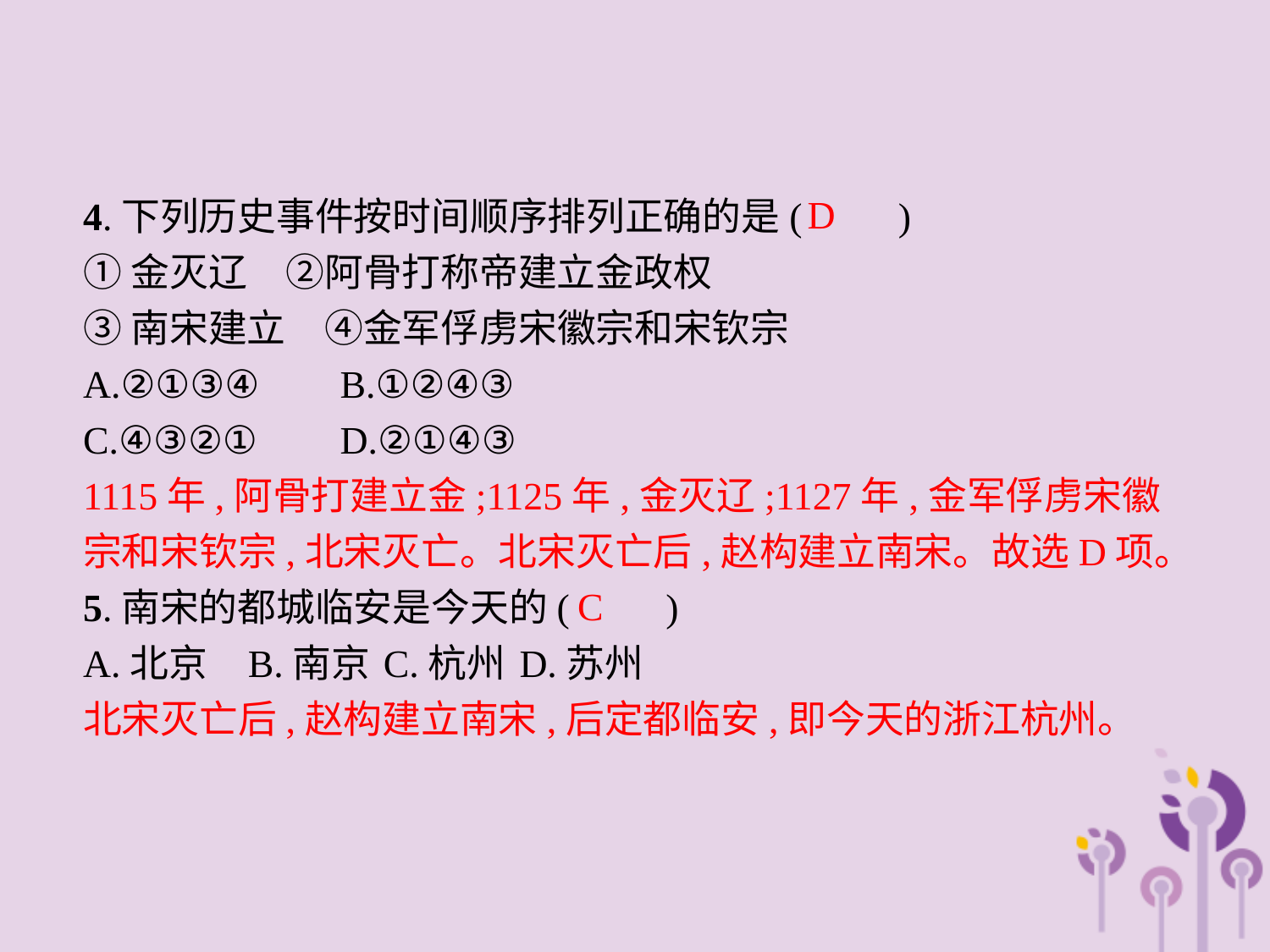

D
4.下列历史事件按时间顺序排列正确的是(　　)
①金灭辽　②阿骨打称帝建立金政权
③南宋建立　④金军俘虏宋徽宗和宋钦宗
A.②①③④	B.①②④③
C.④③②①	D.②①④③
1115年,阿骨打建立金;1125年,金灭辽;1127年,金军俘虏宋徽宗和宋钦宗,北宋灭亡。北宋灭亡后,赵构建立南宋。故选D项。
5.南宋的都城临安是今天的(　　)
A.北京	B.南京	C.杭州	D.苏州
北宋灭亡后,赵构建立南宋,后定都临安,即今天的浙江杭州。
C